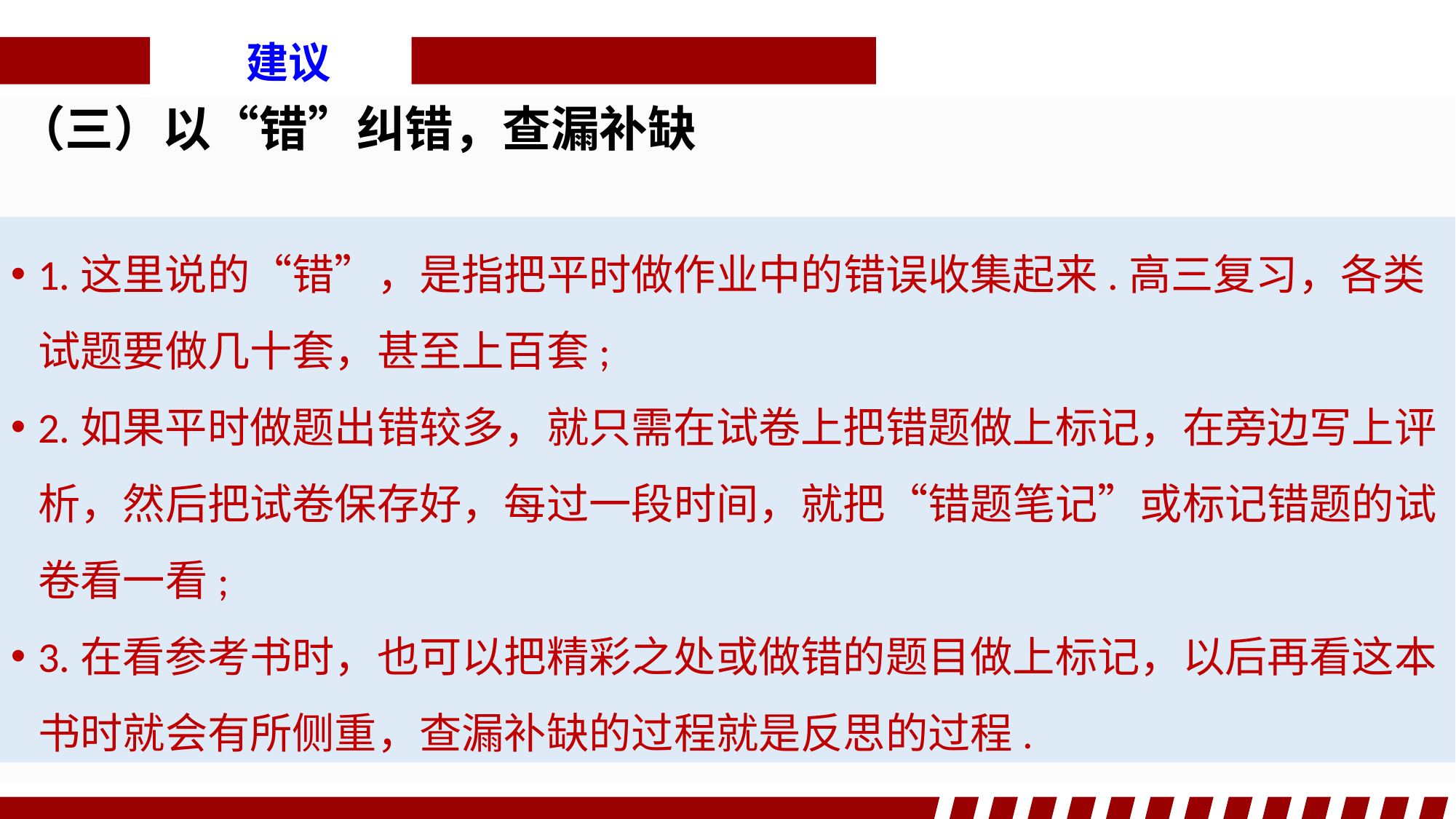

建议

（三）以“错”纠错，查漏补缺
1.这里说的“错”，是指把平时做作业中的错误收集起来.高三复习，各类试题要做几十套，甚至上百套;
2.如果平时做题出错较多，就只需在试卷上把错题做上标记，在旁边写上评析，然后把试卷保存好，每过一段时间，就把“错题笔记”或标记错题的试卷看一看;
3.在看参考书时，也可以把精彩之处或做错的题目做上标记，以后再看这本书时就会有所侧重，查漏补缺的过程就是反思的过程.